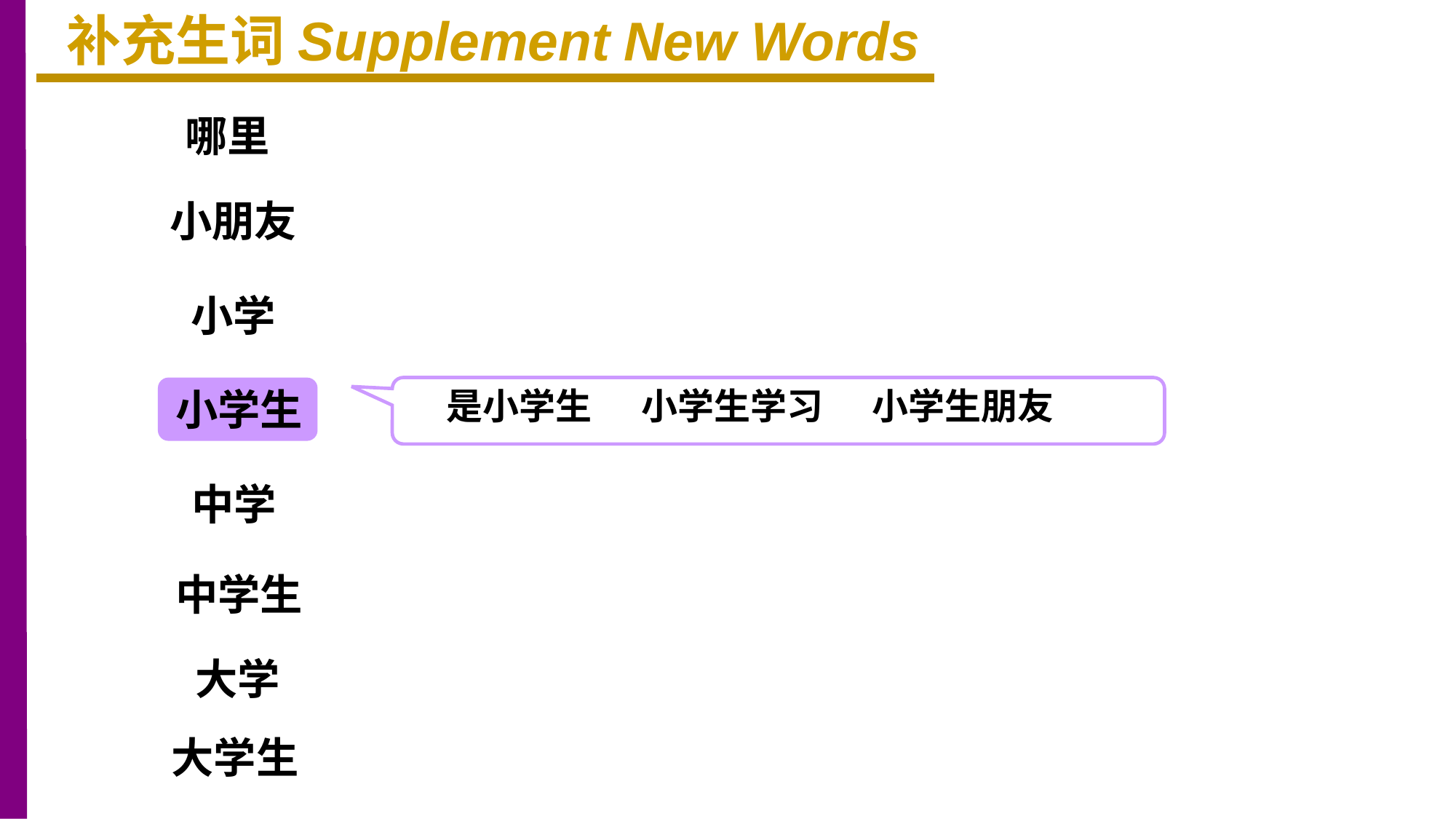

补充生词Supplement New Words
哪里
小朋友
小学

小学生

是小学生      小学生学习      小学生朋友
中学
中学生
大学
大学生